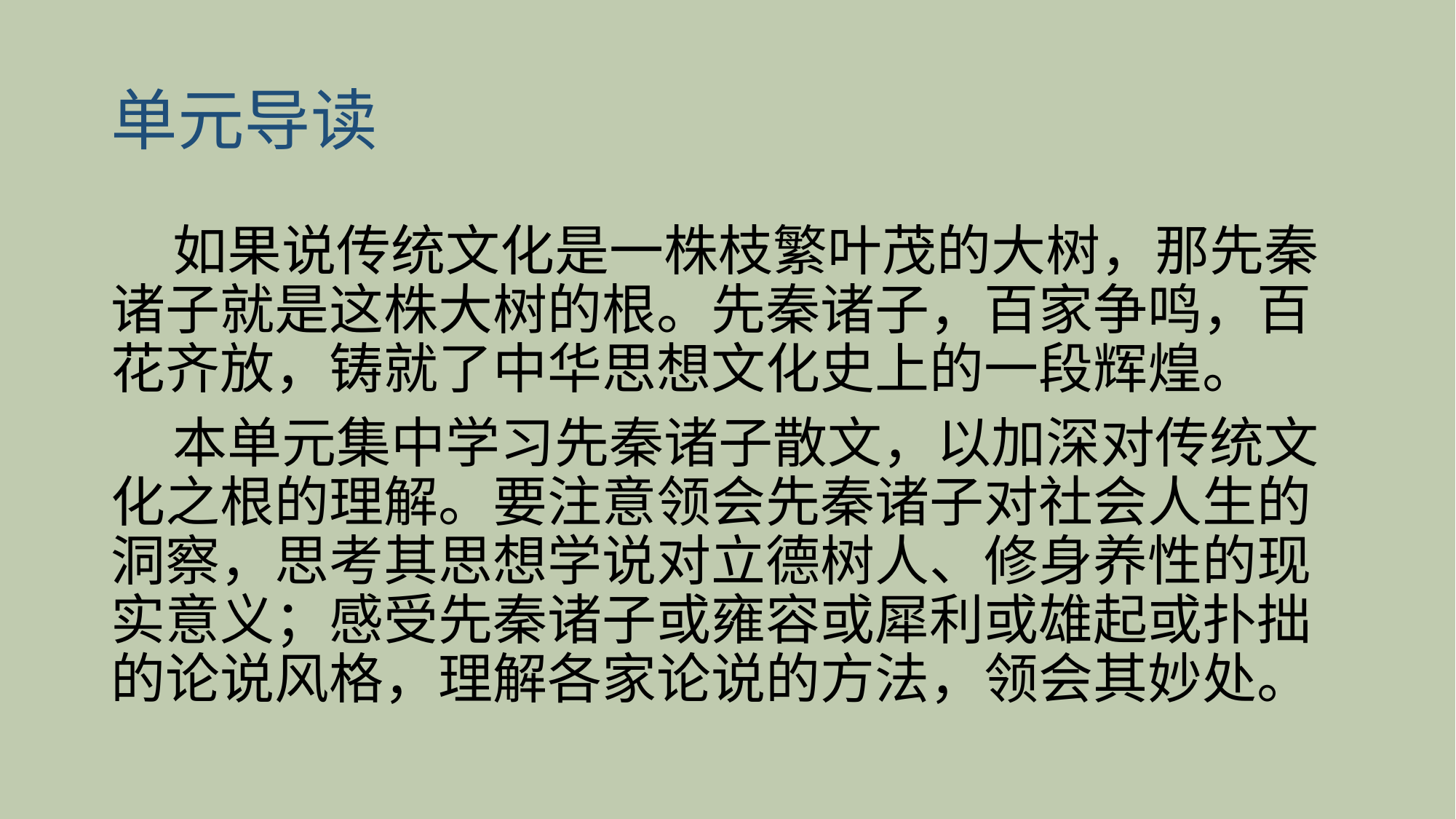

# 单元导读
    如果说传统文化是一株枝繁叶茂的大树，那先秦诸子就是这株大树的根。先秦诸子，百家争鸣，百花齐放，铸就了中华思想文化史上的一段辉煌。
    本单元集中学习先秦诸子散文，以加深对传统文化之根的理解。要注意领会先秦诸子对社会人生的洞察，思考其思想学说对立德树人、修身养性的现实意义；感受先秦诸子或雍容或犀利或雄起或扑拙的论说风格，理解各家论说的方法，领会其妙处。